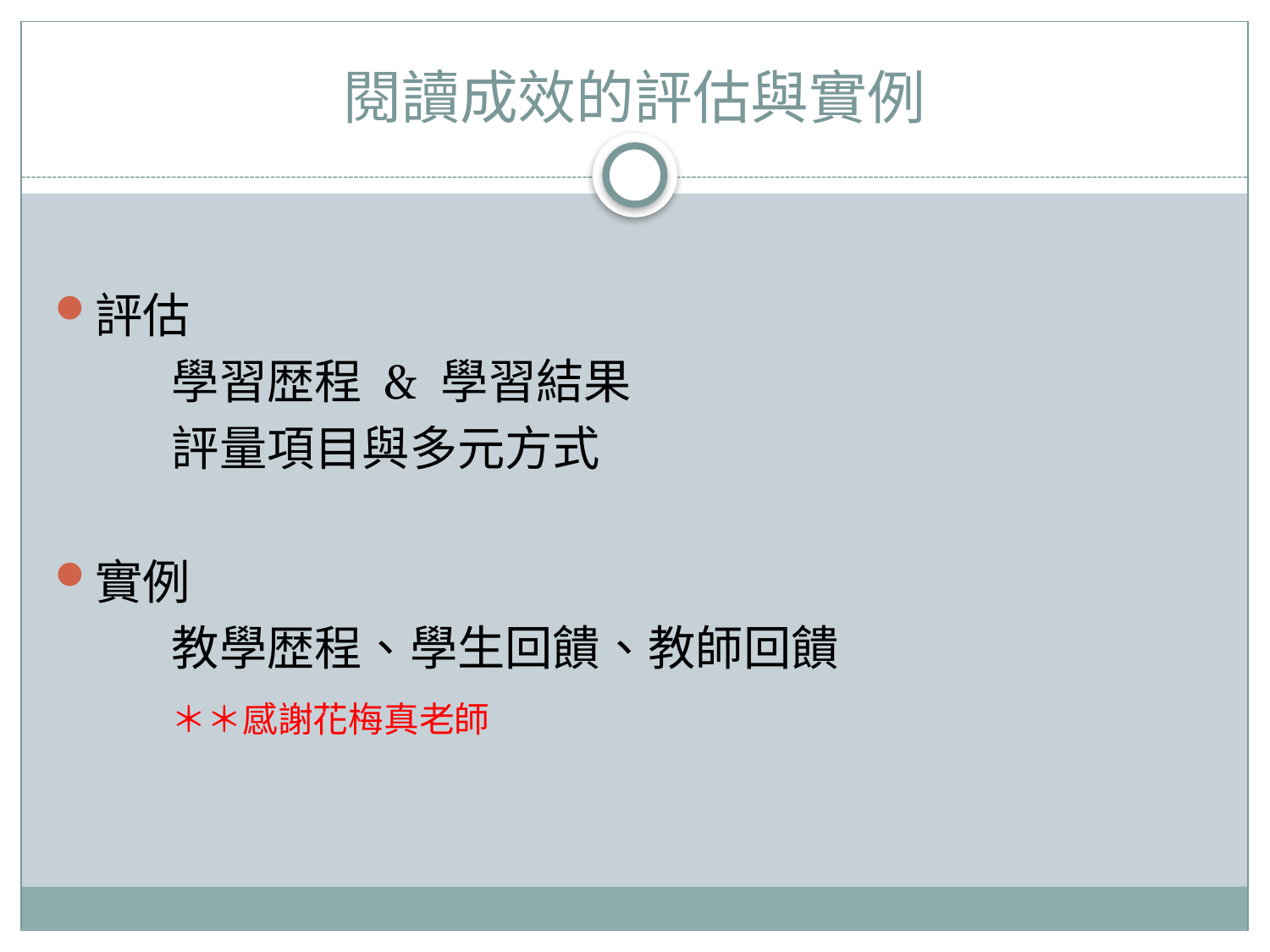

# 閱讀成效的評估與實例

評估
          學習歴程 & 學習結果
          評量項目與多元方式

實例
          教學歴程、學生回饋、教師回饋
          ＊＊感謝花梅真老師